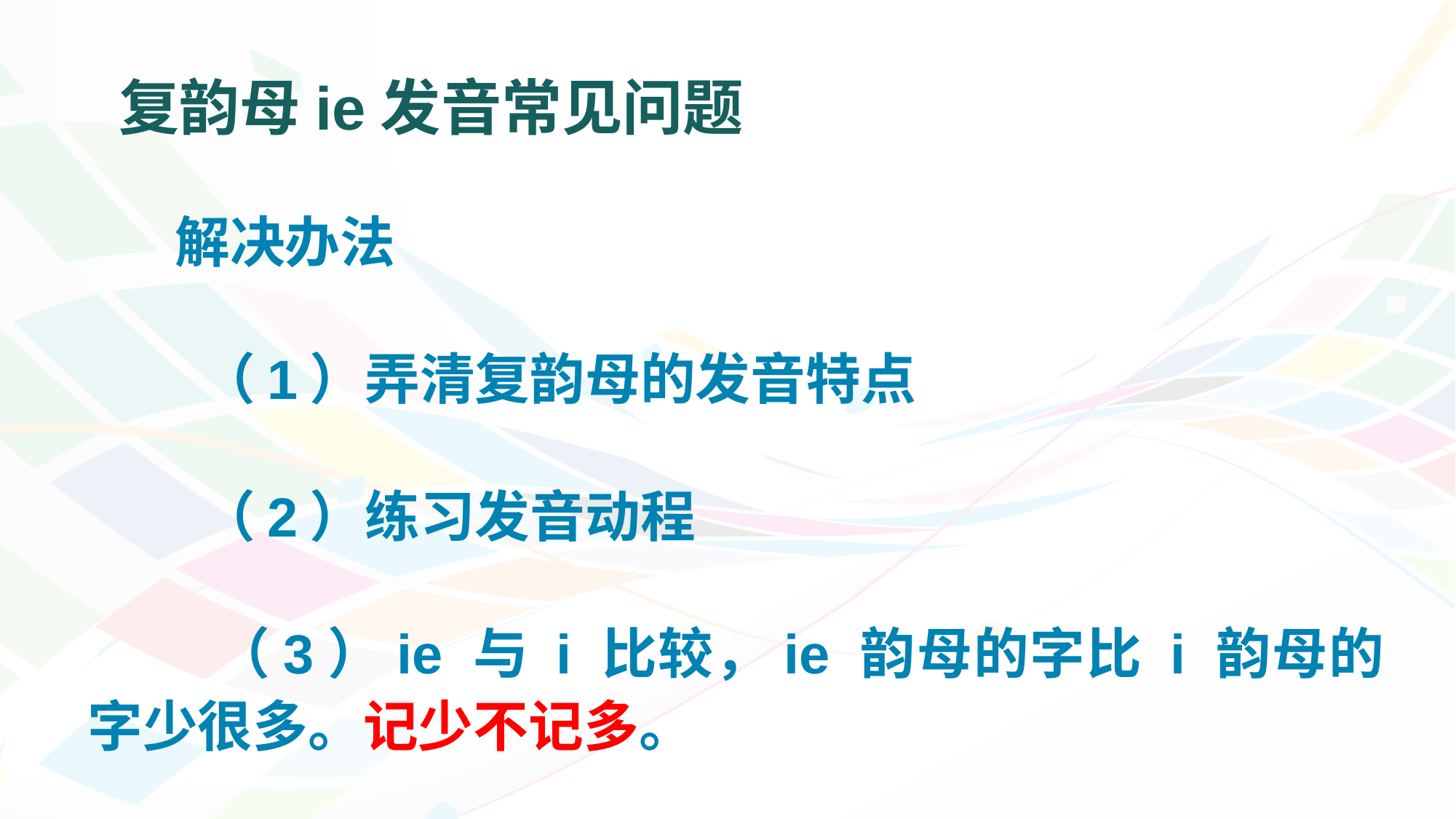

# 复韵母ie发音常见问题
      解决办法

        （1）弄清复韵母的发音特点

        （2）练习发音动程

        （3）ie 与 i 比较，ie 韵母的字比 i 韵母的字少很多。记少不记多。